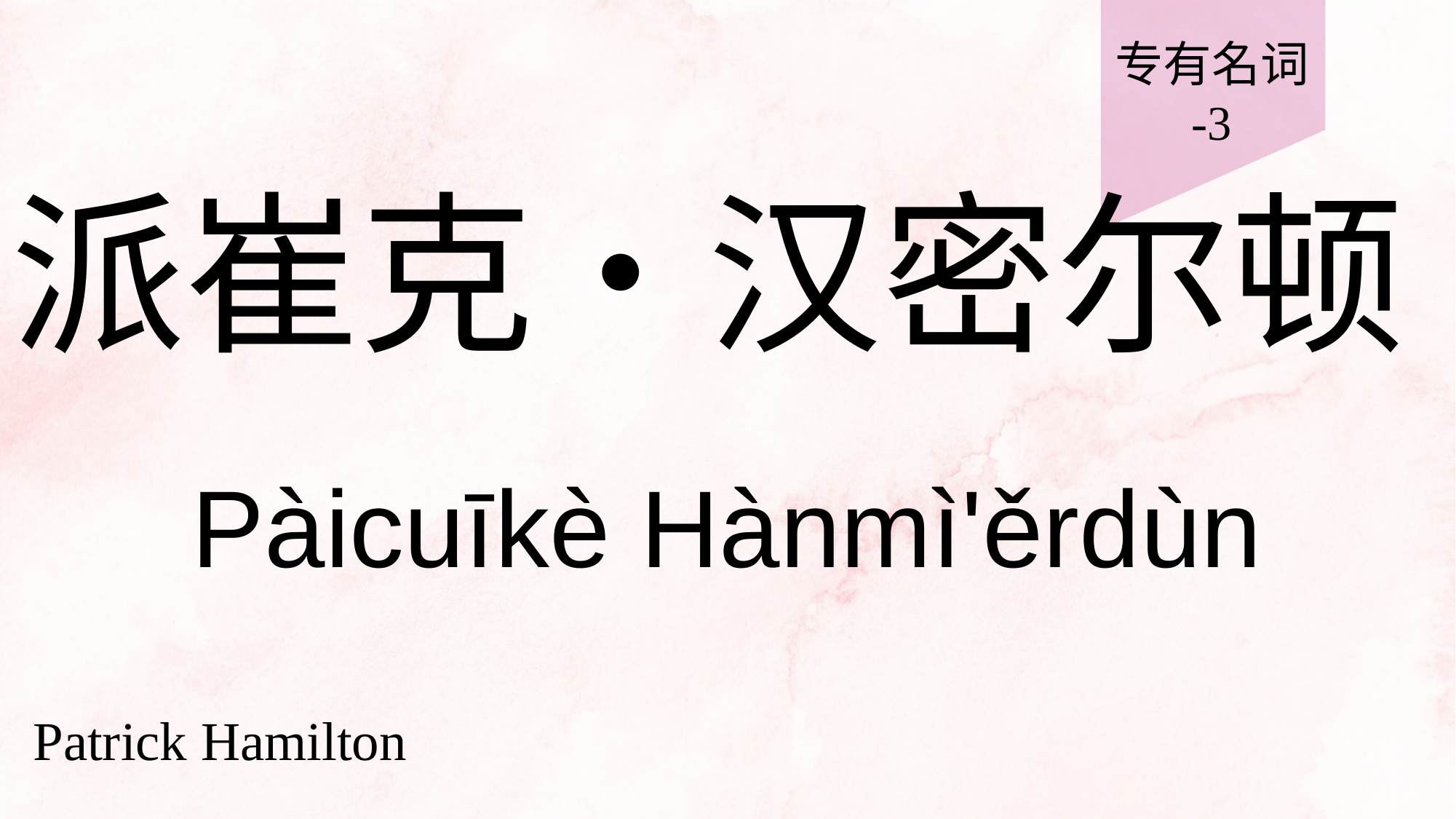

专有名词
-3
# 派崔克‧汉密尔顿
Pàicuīkè Hànmì'ěrdùn
Patrick Hamilton